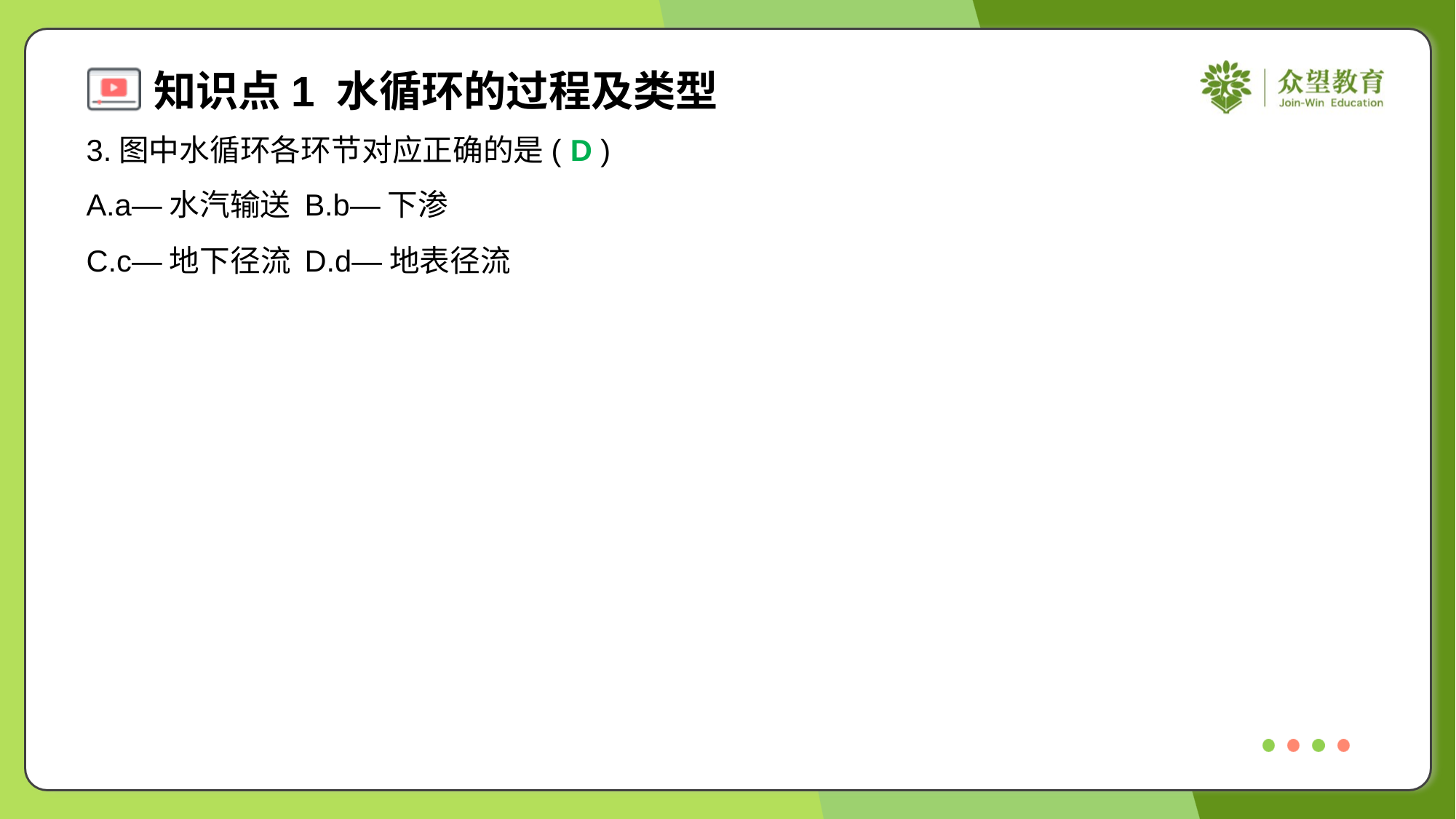

3.图中水循环各环节对应正确的是(     )
D
A.a—水汽输送	B.b—下渗
C.c—地下径流	D.d—地表径流